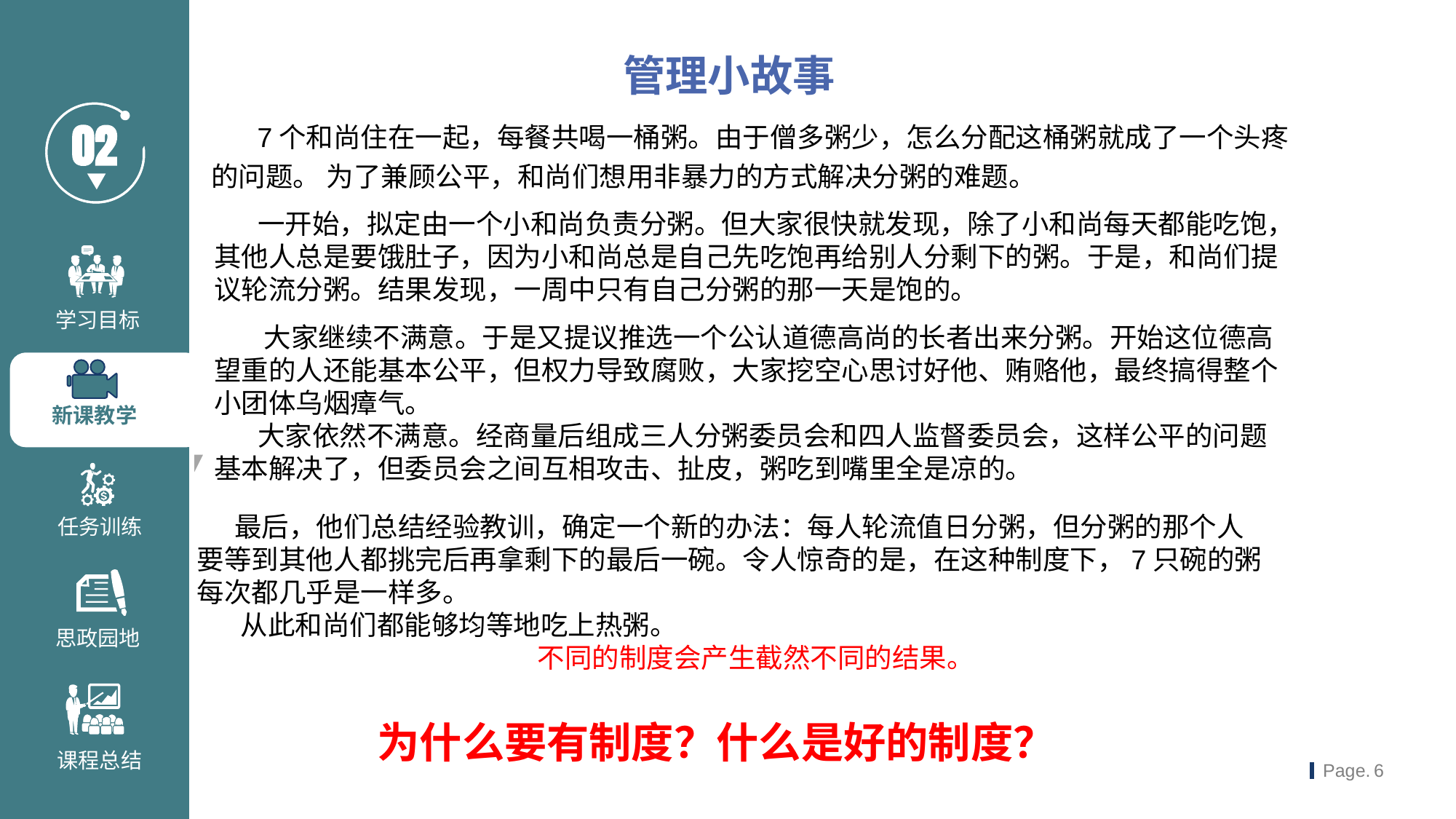

管理小故事
      7个和尚住在一起，每餐共喝一桶粥。由于僧多粥少，怎么分配这桶粥就成了一个头疼的问题。 为了兼顾公平，和尚们想用非暴力的方式解决分粥的难题。
      一开始，拟定由一个小和尚负责分粥。但大家很快就发现，除了小和尚每天都能吃饱，其他人总是要饿肚子，因为小和尚总是自己先吃饱再给别人分剩下的粥。于是，和尚们提议轮流分粥。结果发现，一周中只有自己分粥的那一天是饱的。
       大家继续不满意。于是又提议推选一个公认道德高尚的长者出来分粥。开始这位德高望重的人还能基本公平，但权力导致腐败，大家挖空心思讨好他、贿赂他，最终搞得整个小团体乌烟瘴气。
      大家依然不满意。经商量后组成三人分粥委员会和四人监督委员会，这样公平的问题基本解决了，但委员会之间互相攻击、扯皮，粥吃到嘴里全是凉的。
     最后，他们总结经验教训，确定一个新的办法：每人轮流值日分粥，但分粥的那个人要等到其他人都挑完后再拿剩下的最后一碗。令人惊奇的是，在这种制度下，7只碗的粥每次都几乎是一样多。
      从此和尚们都能够均等地吃上热粥。
                                                      不同的制度会产生截然不同的结果。
为什么要有制度？什么是好的制度？